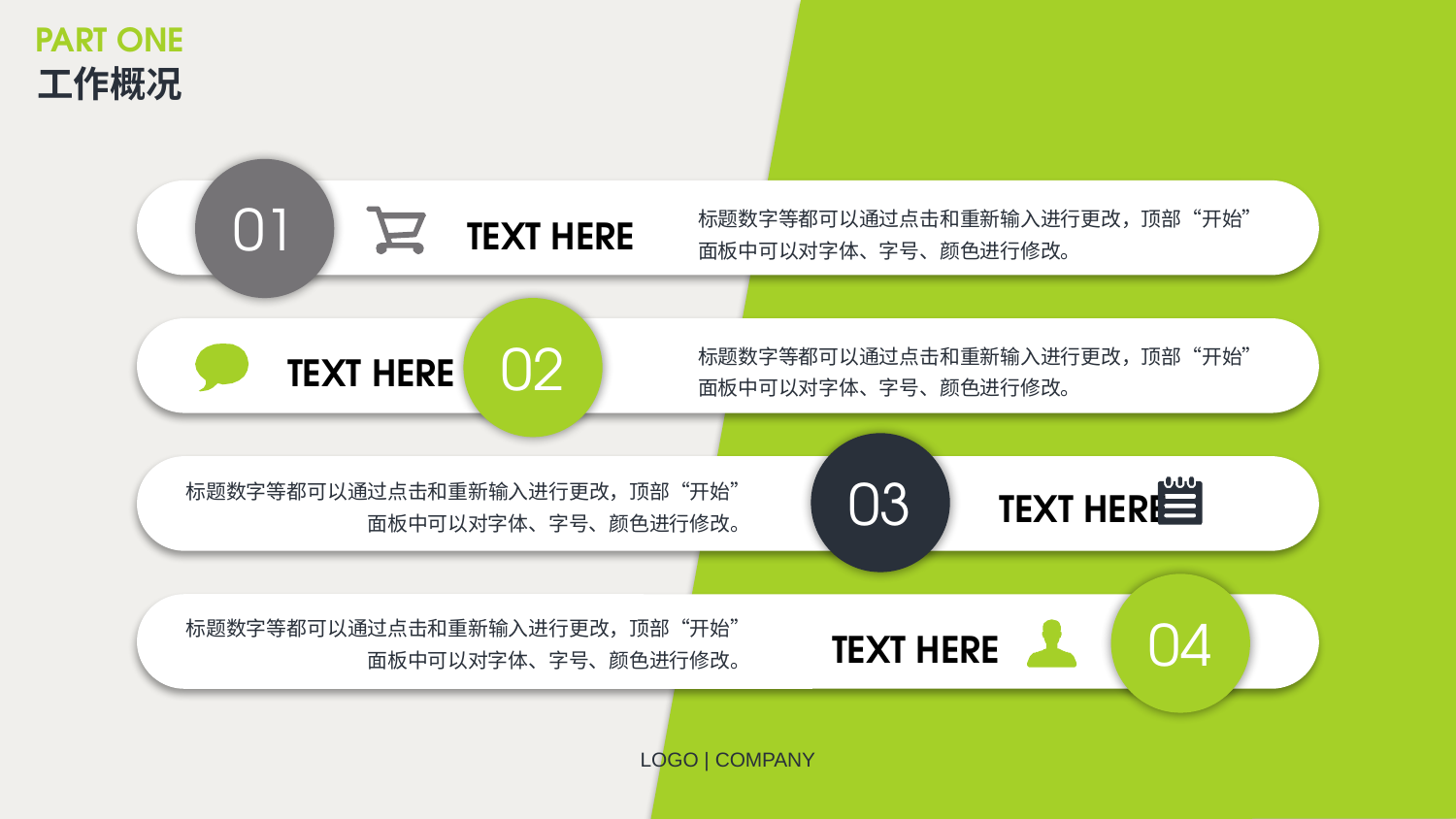

PART ONE
工作概况
01

标题数字等都可以通过点击和重新输入进行更改，顶部“开始”面板中可以对字体、字号、颜色进行修改。

TEXT HERE
02

标题数字等都可以通过点击和重新输入进行更改，顶部“开始”面板中可以对字体、字号、颜色进行修改。
TEXT HERE

03

标题数字等都可以通过点击和重新输入进行更改，顶部“开始”面板中可以对字体、字号、颜色进行修改。

TEXT HERE
04

标题数字等都可以通过点击和重新输入进行更改，顶部“开始”面板中可以对字体、字号、颜色进行修改。
TEXT HERE

LOGO | COMPANY